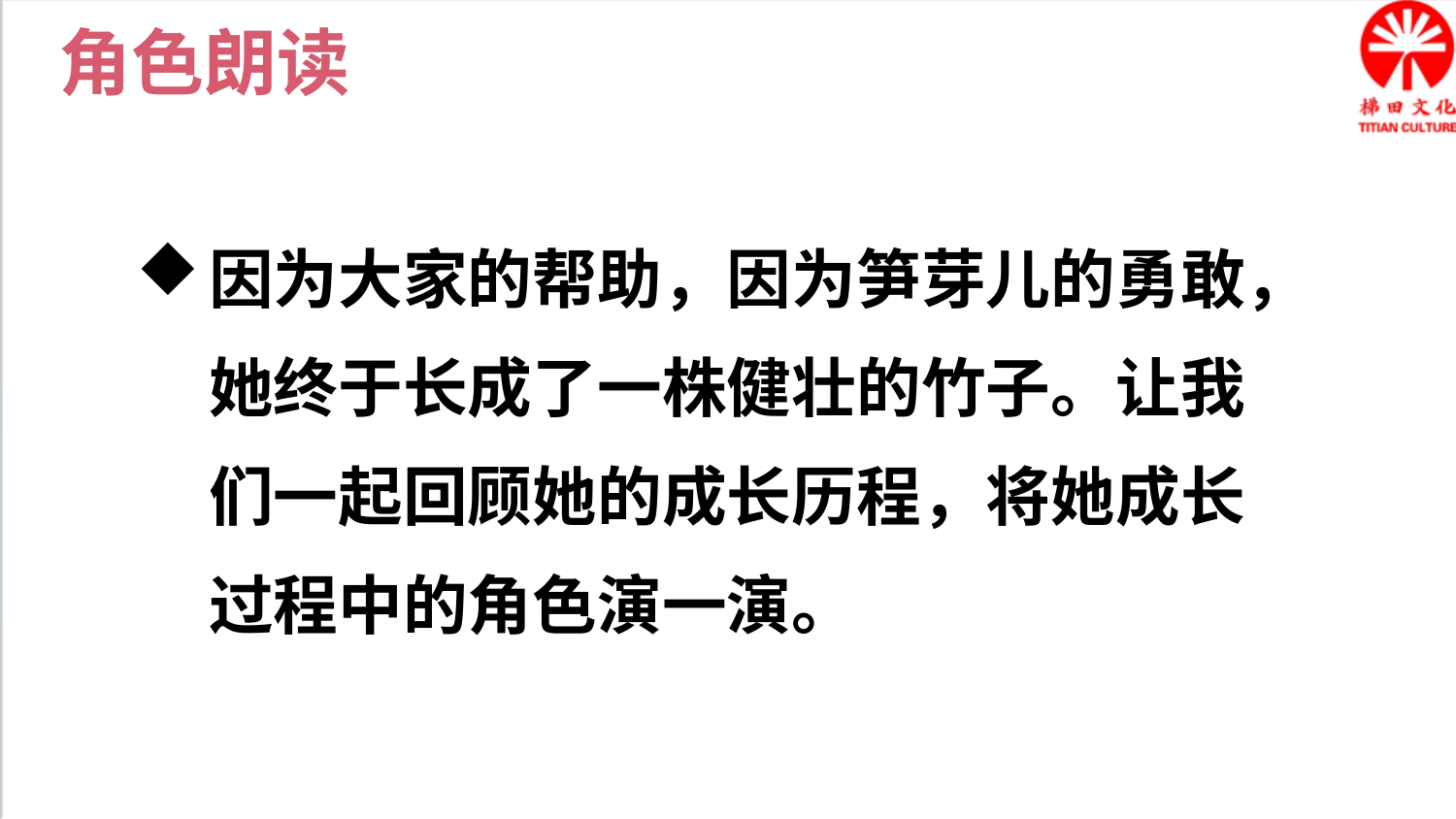

角色朗读
因为大家的帮助，因为笋芽儿的勇敢，她终于长成了一株健壮的竹子。让我们一起回顾她的成长历程，将她成长过程中的角色演一演。